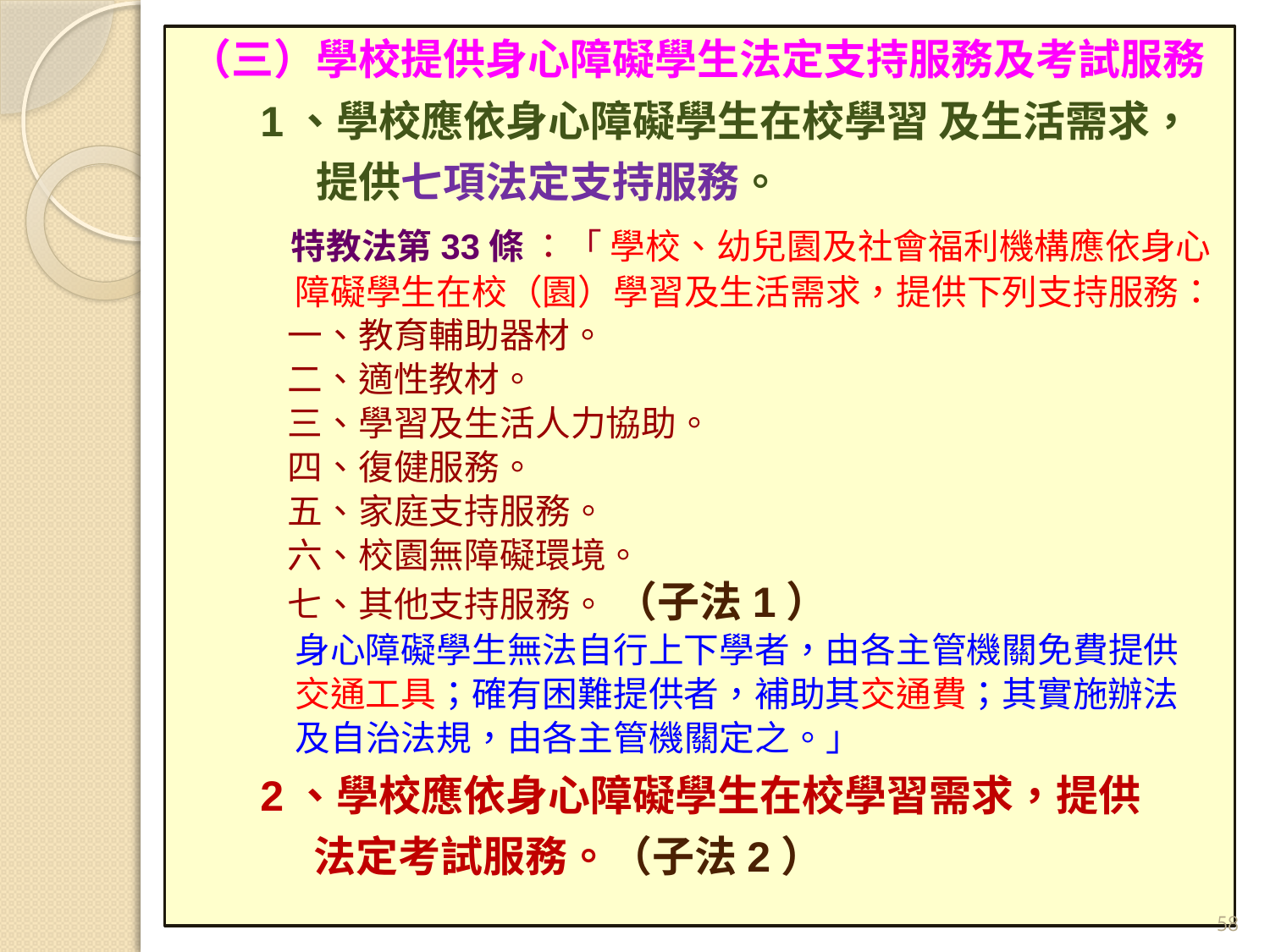

（三）學校提供身心障礙學生法定支持服務及考試服務
      1、學校應依身心障礙學生在校學習 及生活需求，
　　　提供七項法定支持服務。
　　   特教法第33條 ：「 學校、幼兒園及社會福利機構應依身心
　　　障礙學生在校（園）學習及生活需求，提供下列支持服務：
      　 一、教育輔助器材。
       　二、適性教材。
       　三、學習及生活人力協助。
       　四、復健服務。
       　五、家庭支持服務。
       　六、校園無障礙環境。
       　七、其他支持服務。 （子法1）
　　　身心障礙學生無法自行上下學者，由各主管機關免費提供
　　　交通工具；確有困難提供者，補助其交通費；其實施辦法
　　　及自治法規，由各主管機關定之。」
      2、學校應依身心障礙學生在校學習需求，提供
            法定考試服務。（子法2）

58